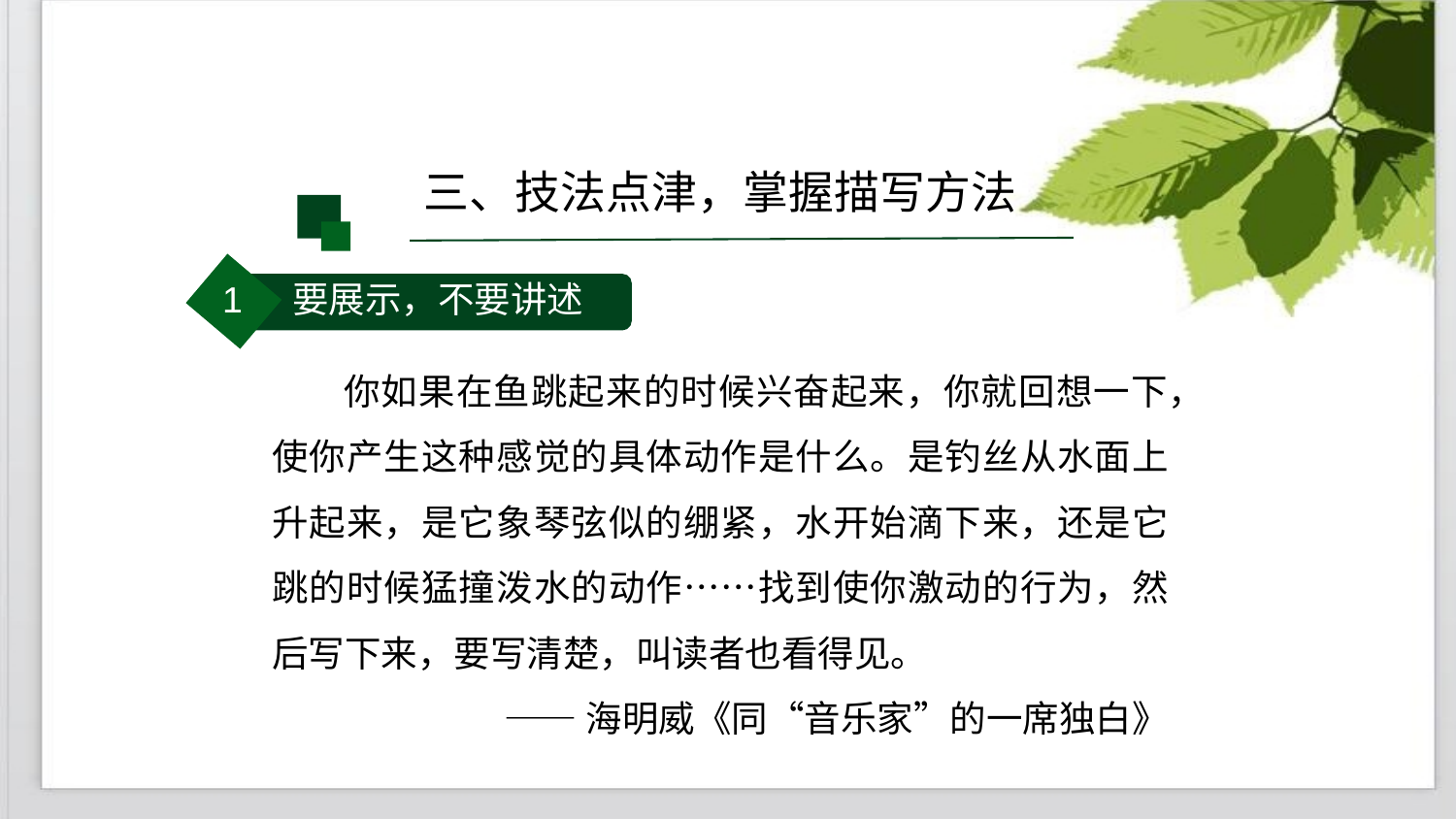

三、技法点津，掌握描写方法

1    要展示，不要讲述
   你如果在鱼跳起来的时候兴奋起来，你就回想一下，使你产生这种感觉的具体动作是什么。是钓丝从水面上升起来，是它象琴弦似的绷紧，水开始滴下来，还是它跳的时候猛撞泼水的动作……找到使你激动的行为，然后写下来，要写清楚，叫读者也看得见。
——海明威《同“音乐家”的一席独白》